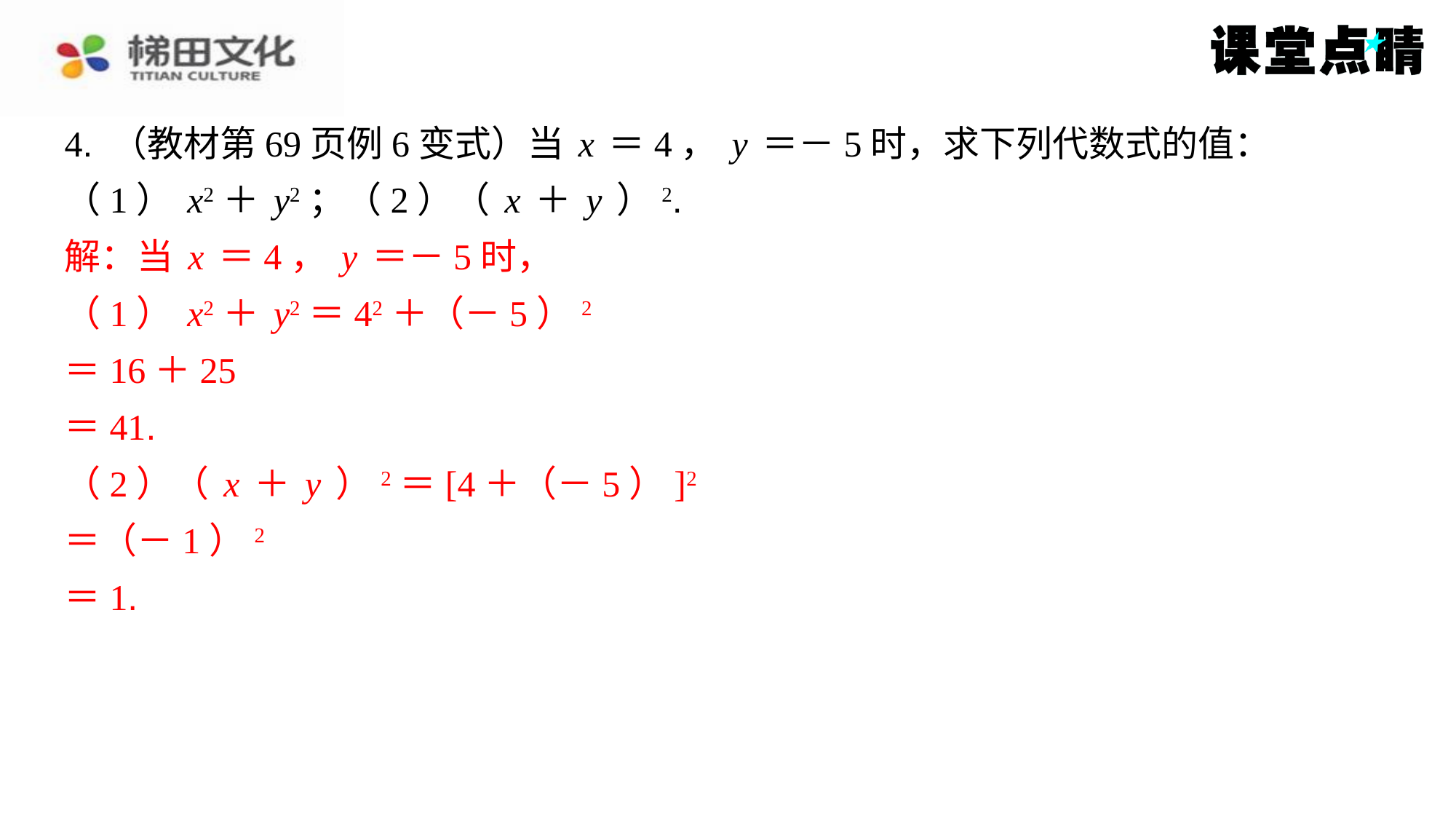

4. （教材第69页例6变式）当x＝4，y＝－5时，求下列代数式的值：
（1）x2＋y2；（2）（x＋y）2.
解：当x＝4，y＝－5时，
（1）x2＋y2＝42＋（－5）2
＝16＋25
＝41.
（2）（x＋y）2＝[4＋（－5）]2
＝（－1）2
＝1.
解：当x＝4，y＝－5时，
（1）x2＋y2＝42＋（－5）2
＝16＋25
＝41.
（2）（x＋y）2＝[4＋（－5）]2
＝（－1）2
＝1.